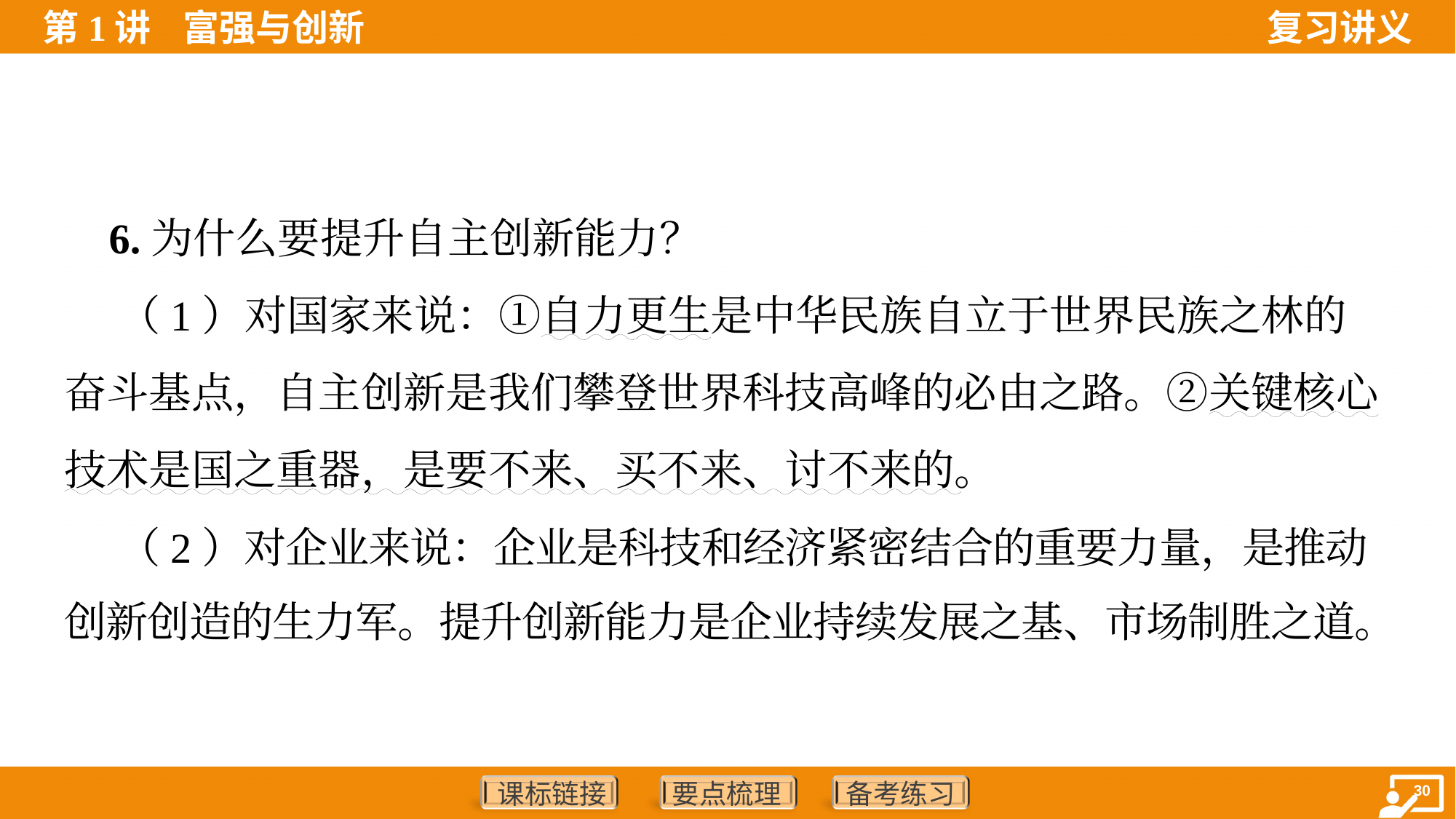

6.为什么要提升自主创新能力？
    （1）对国家来说：①自力更生是中华民族自立于世界民族之林的
奋斗基点，自主创新是我们攀登世界科技高峰的必由之路。②关键核心
技术是国之重器，是要不来、买不来、讨不来的。
    （2）对企业来说：企业是科技和经济紧密结合的重要力量，是推动
创新创造的生力军。提升创新能力是企业持续发展之基、市场制胜之道。